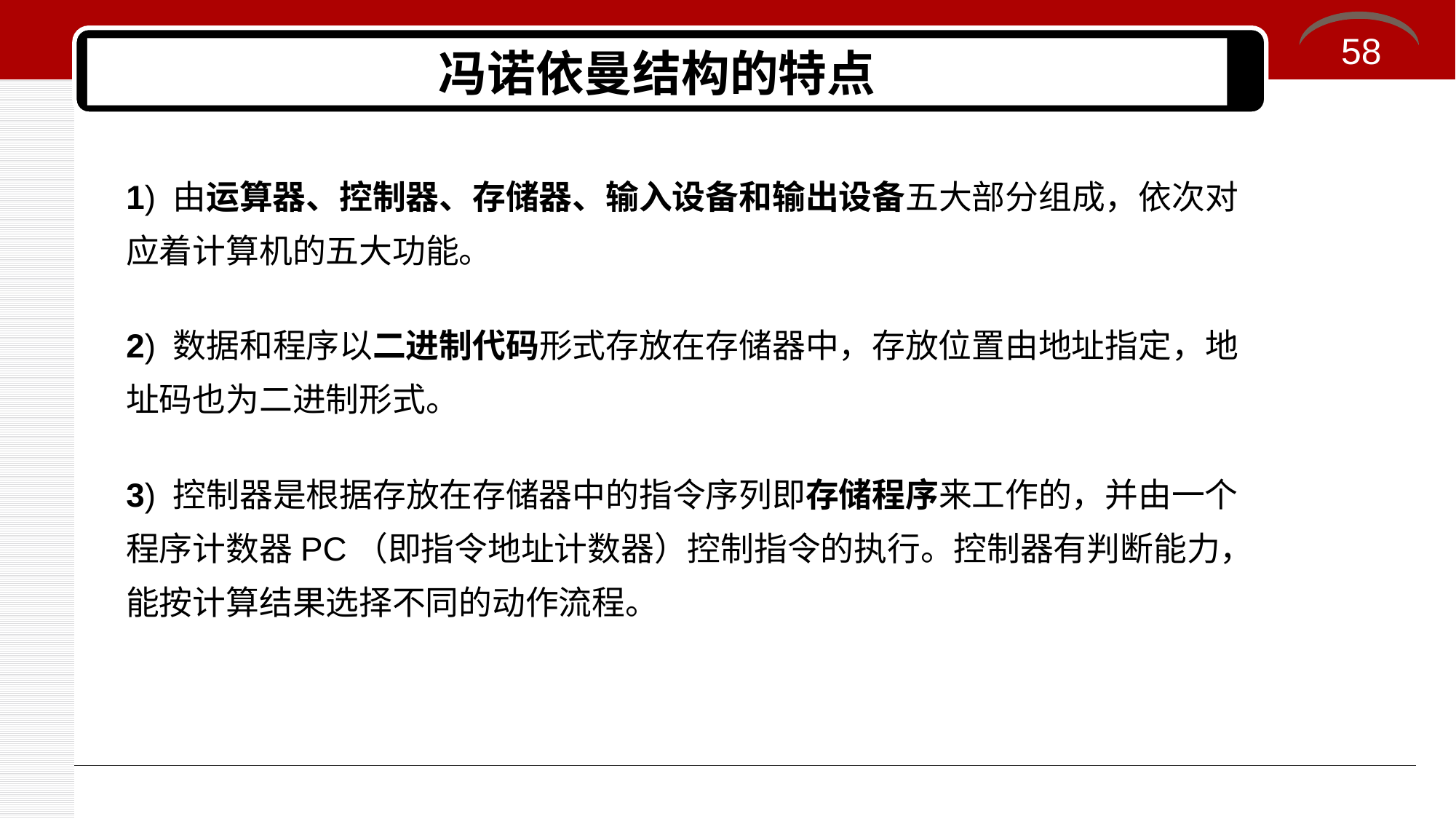

58
# 冯诺依曼结构的特点
1) 由运算器、控制器、存储器、输入设备和输出设备五大部分组成，依次对应着计算机的五大功能。
2) 数据和程序以二进制代码形式存放在存储器中，存放位置由地址指定，地址码也为二进制形式。
3) 控制器是根据存放在存储器中的指令序列即存储程序来工作的，并由一个程序计数器PC（即指令地址计数器）控制指令的执行。控制器有判断能力，能按计算结果选择不同的动作流程。